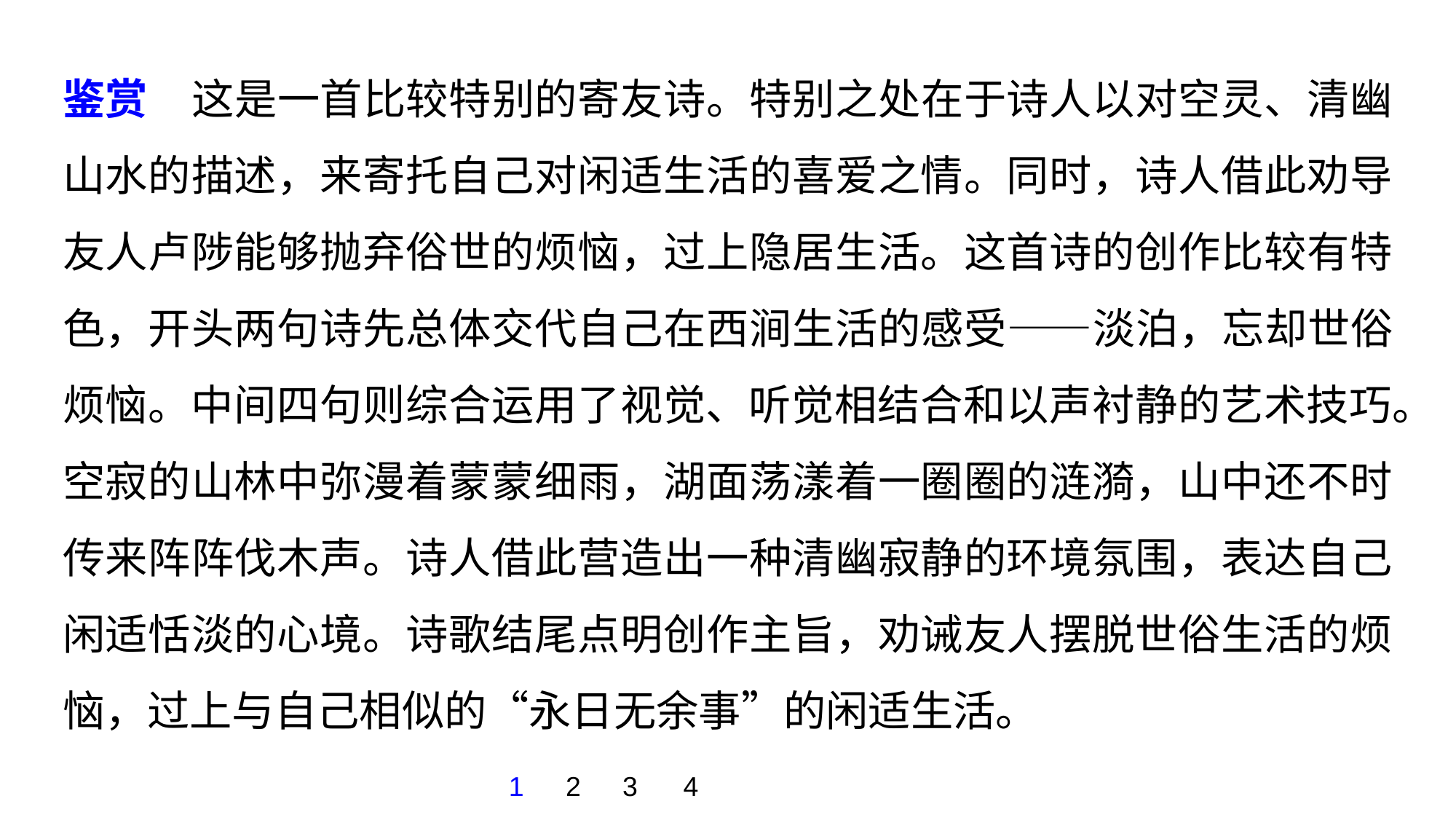

鉴赏　这是一首比较特别的寄友诗。特别之处在于诗人以对空灵、清幽山水的描述，来寄托自己对闲适生活的喜爱之情。同时，诗人借此劝导友人卢陟能够抛弃俗世的烦恼，过上隐居生活。这首诗的创作比较有特色，开头两句诗先总体交代自己在西涧生活的感受——淡泊，忘却世俗烦恼。中间四句则综合运用了视觉、听觉相结合和以声衬静的艺术技巧。空寂的山林中弥漫着蒙蒙细雨，湖面荡漾着一圈圈的涟漪，山中还不时传来阵阵伐木声。诗人借此营造出一种清幽寂静的环境氛围，表达自己闲适恬淡的心境。诗歌结尾点明创作主旨，劝诫友人摆脱世俗生活的烦恼，过上与自己相似的“永日无余事”的闲适生活。
1
2
3
4